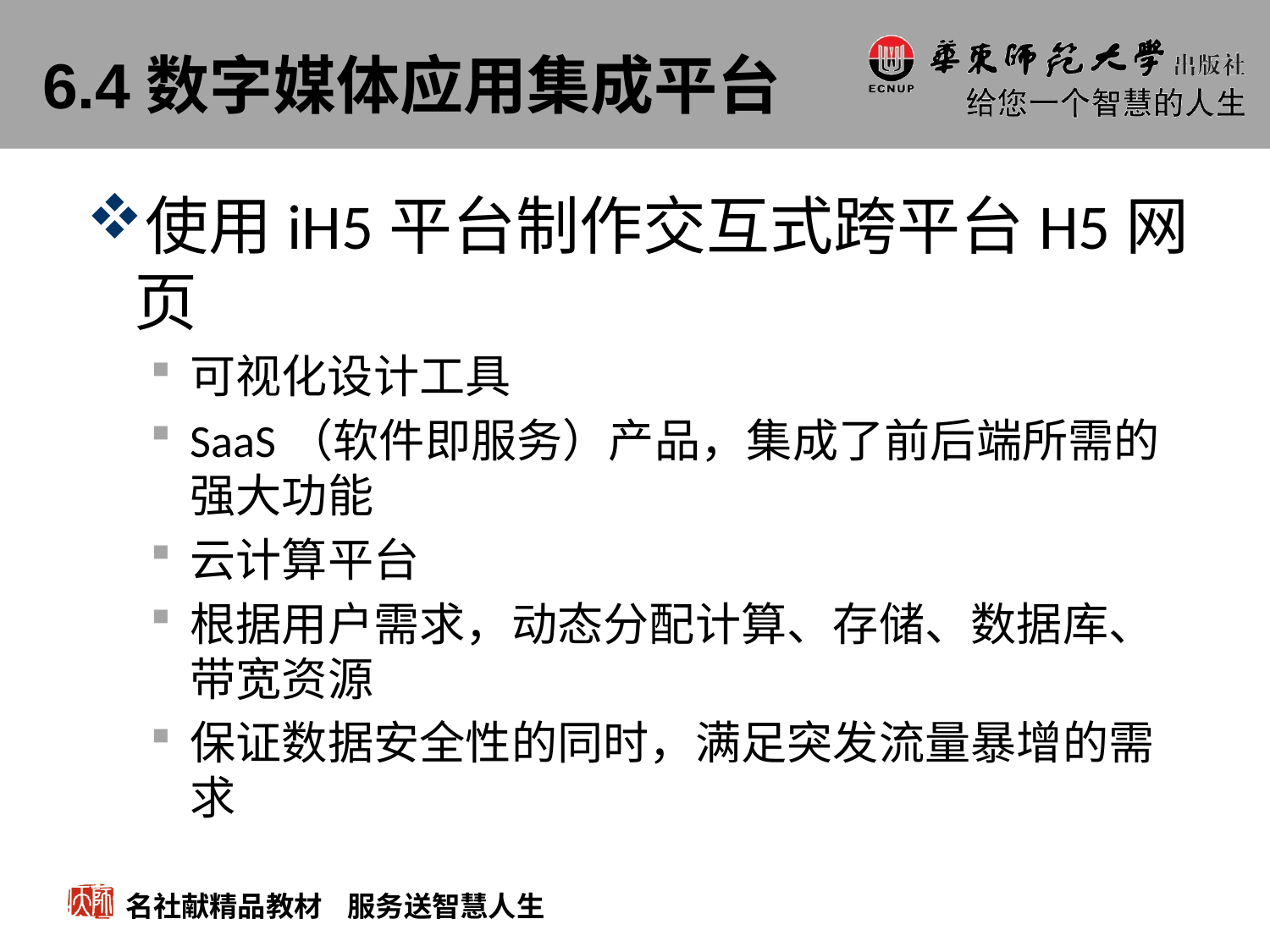

# 6.4数字媒体应用集成平台
使用iH5平台制作交互式跨平台H5网页
可视化设计工具
SaaS（软件即服务）产品，集成了前后端所需的强大功能
云计算平台
根据用户需求，动态分配计算、存储、数据库、带宽资源
保证数据安全性的同时，满足突发流量暴增的需求